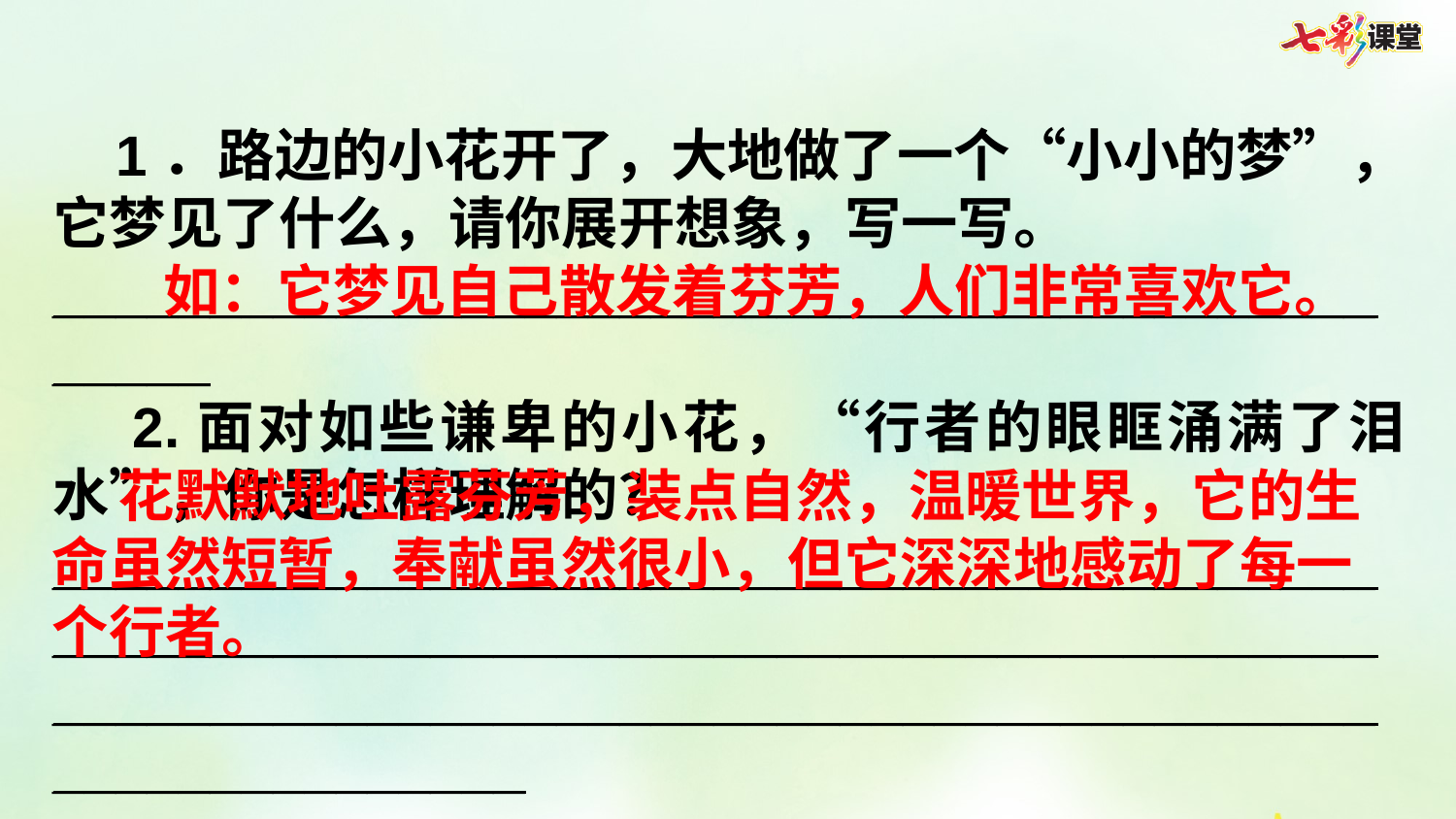

1．路边的小花开了，大地做了一个“小小的梦”，它梦见了什么，请你展开想象，写一写。
_______________________________________________
    2.面对如些谦卑的小花，“行者的眼眶涌满了泪水”，你是怎样理解的？
_____________________________________________________________________________________________________________________________________________
如：它梦见自己散发着芬芳，人们非常喜欢它。
    花默默地吐露芬芳，装点自然，温暖世界，它的生命虽然短暂，奉献虽然很小，但它深深地感动了每一个行者。